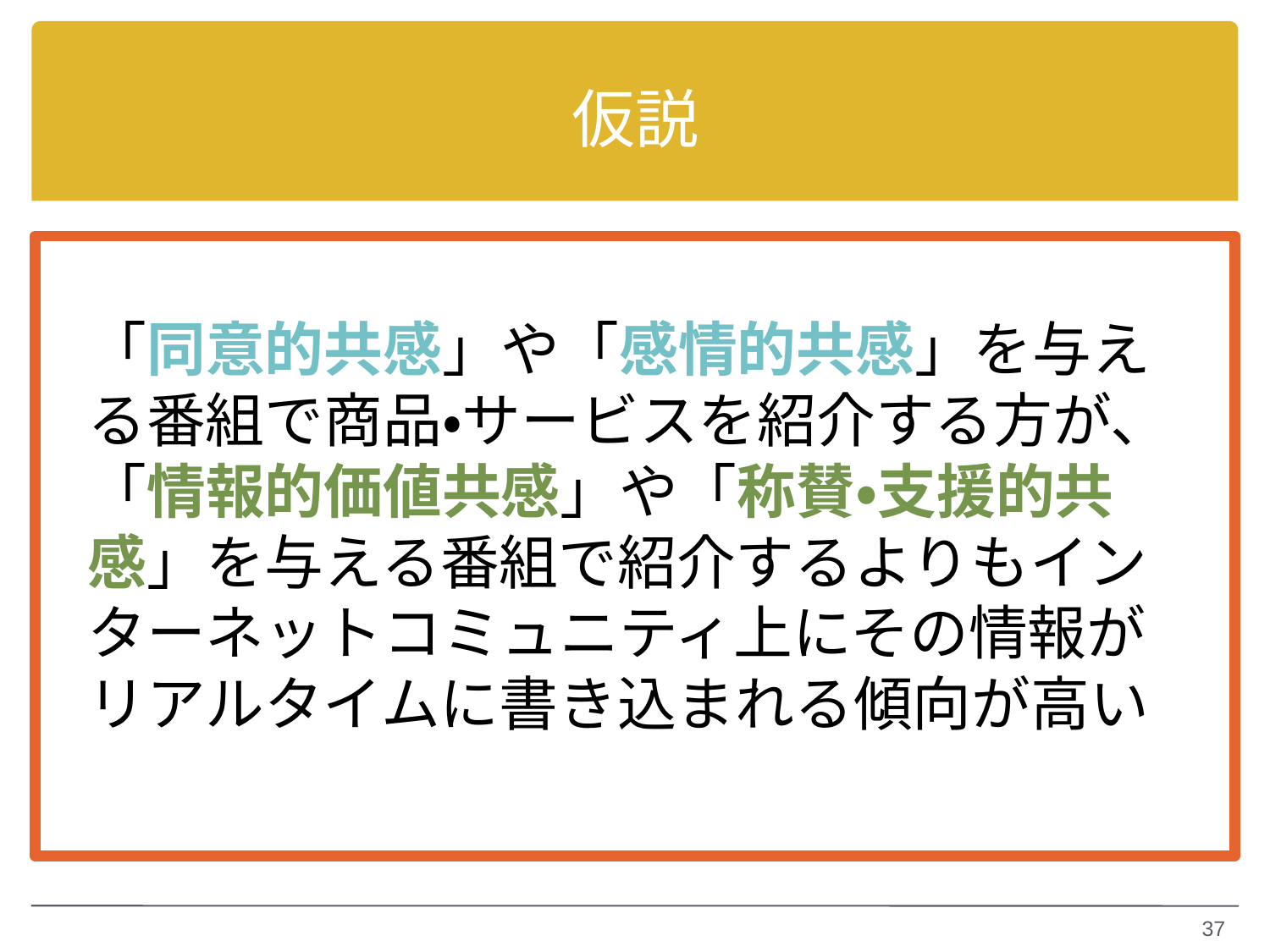

# 仮説

「同意的共感」や「感情的共感」を与える番組で商品・サービスを紹介する方が、「情報的価値共感」や「称賛・支援的共感」を与える番組で紹介するよりもインターネットコミュニティ上にその情報がリアルタイムに書き込まれる傾向が高い
37